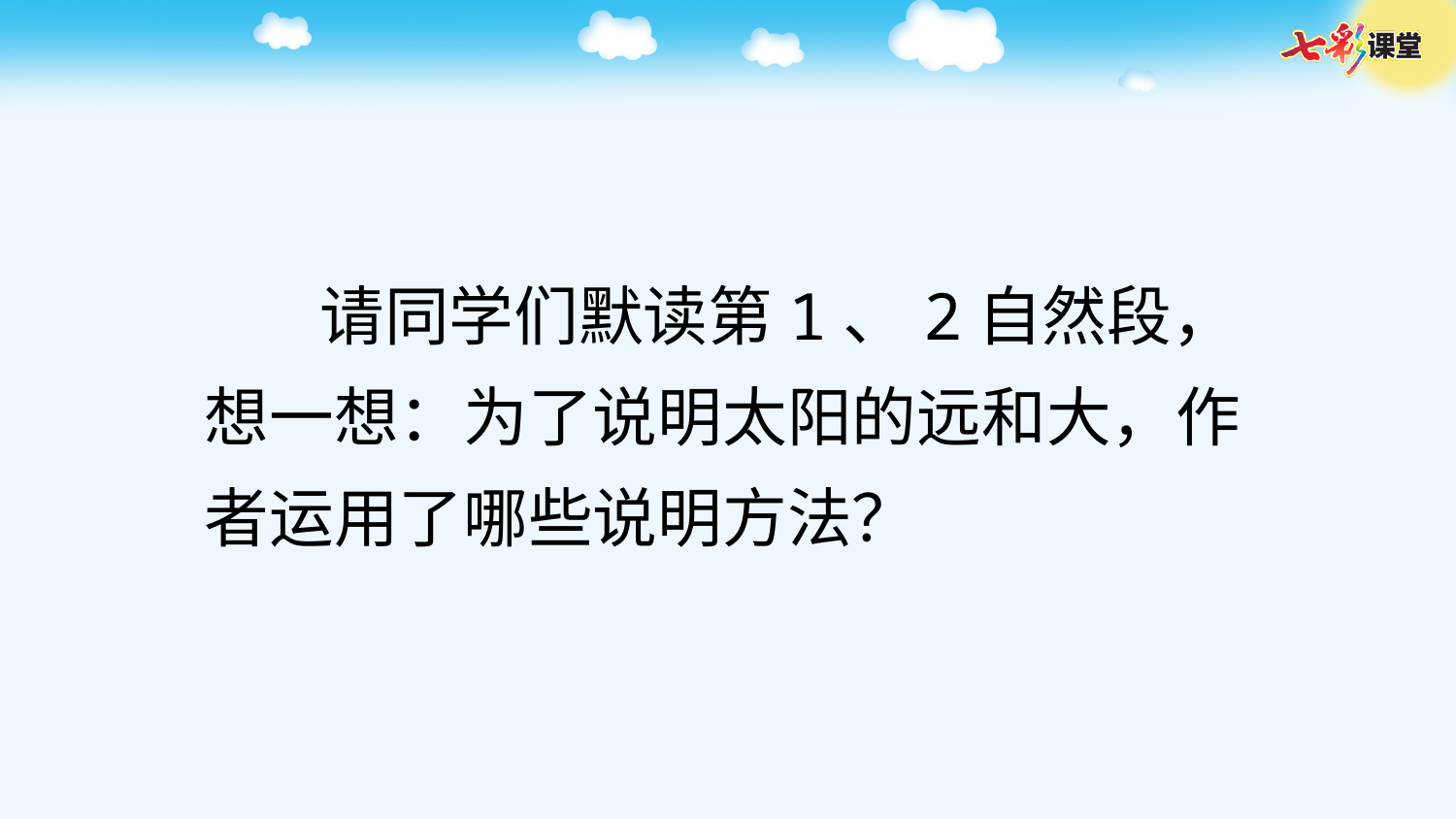

请同学们默读第1、2自然段，想一想：为了说明太阳的远和大，作者运用了哪些说明方法？